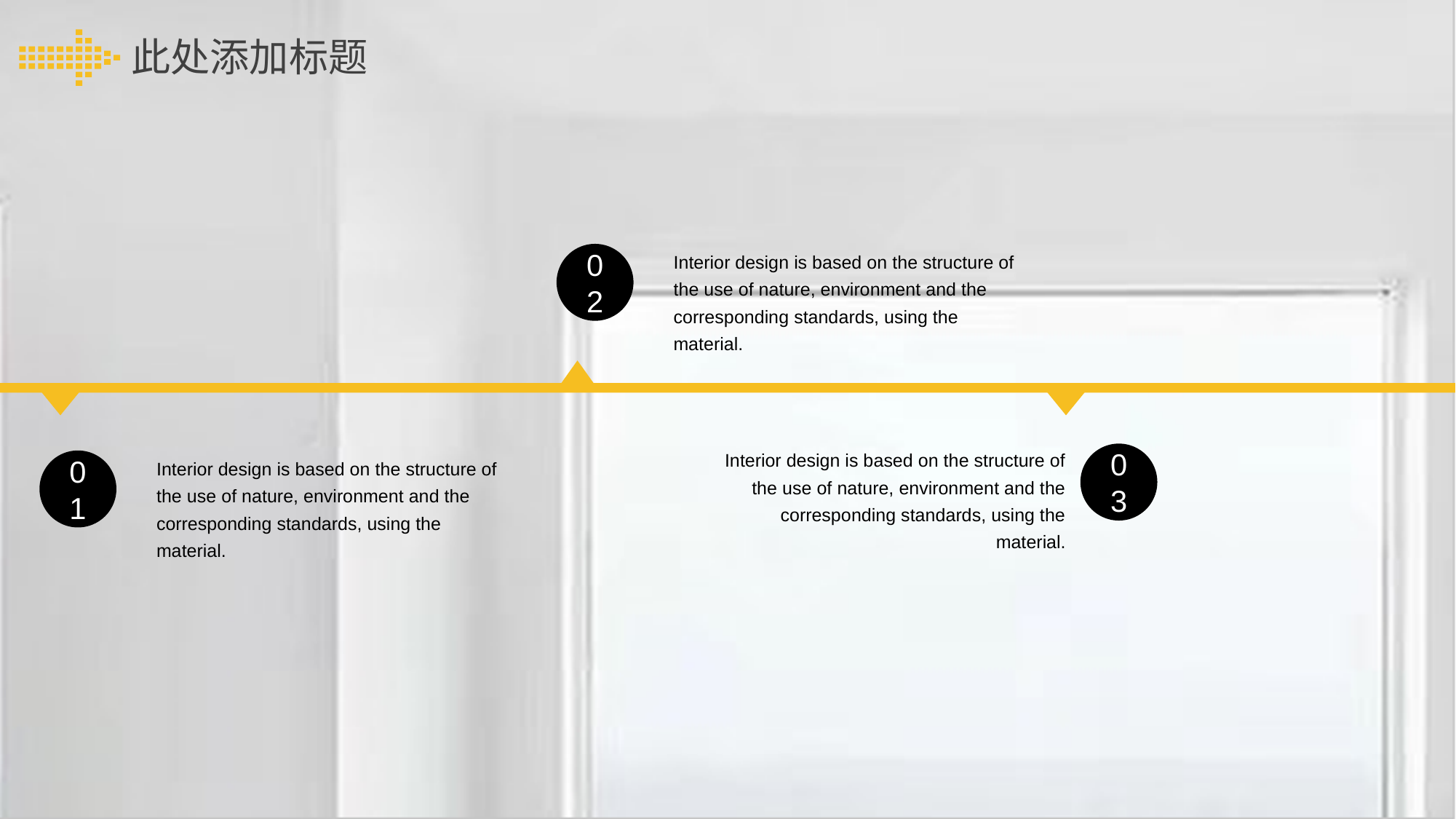

此处添加标题
02
Interior design is based on the structure of the use of nature, environment and the corresponding standards, using the material.

Interior design is based on the structure of the use of nature, environment and the corresponding standards, using the material.
03
01
Interior design is based on the structure of the use of nature, environment and the corresponding standards, using the material.